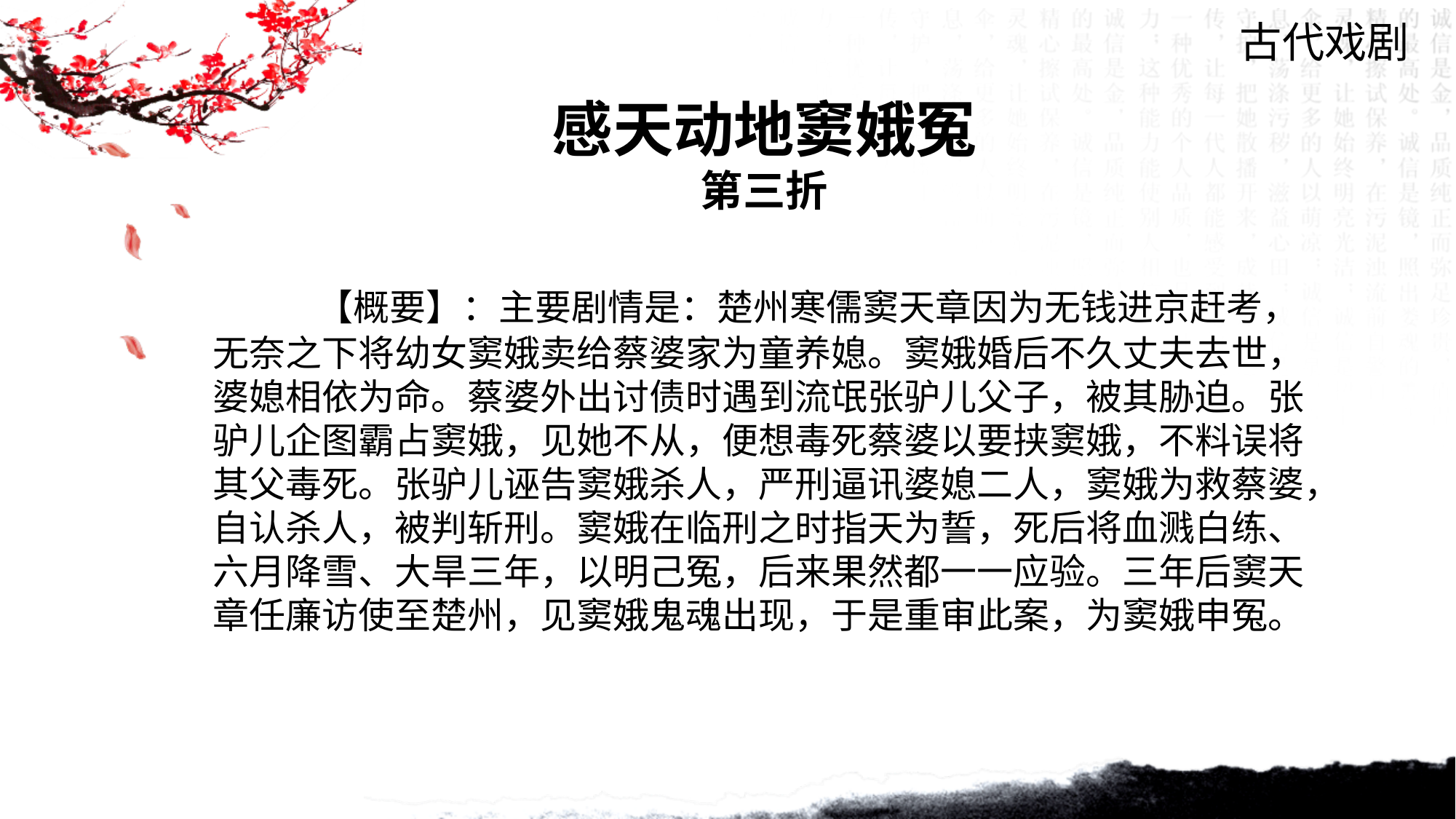

古代戏剧
感天动地窦娥冤
第三折
          【概要】：主要剧情是：楚州寒儒窦天章因为无钱进京赶考，无奈之下将幼女窦娥卖给蔡婆家为童养媳。窦娥婚后不久丈夫去世，婆媳相依为命。蔡婆外出讨债时遇到流氓张驴儿父子，被其胁迫。张驴儿企图霸占窦娥，见她不从，便想毒死蔡婆以要挟窦娥，不料误将其父毒死。张驴儿诬告窦娥杀人，严刑逼讯婆媳二人，窦娥为救蔡婆，自认杀人，被判斩刑。窦娥在临刑之时指天为誓，死后将血溅白练、六月降雪、大旱三年，以明己冤，后来果然都一一应验。三年后窦天章任廉访使至楚州，见窦娥鬼魂出现，于是重审此案，为窦娥申冤。